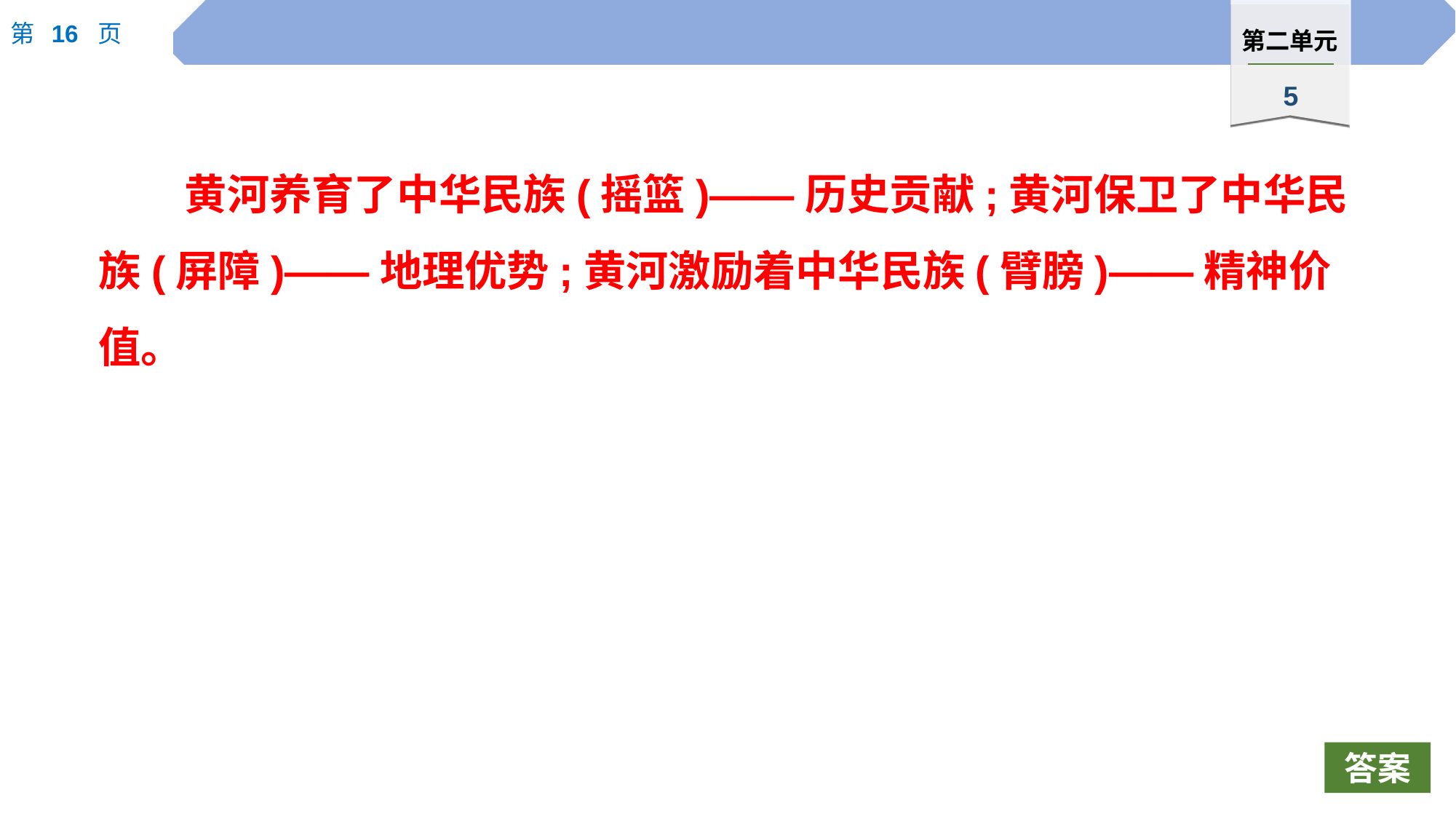

黄河养育了中华民族(摇篮)——历史贡献;黄河保卫了中华民族(屏障)——地理优势;黄河激励着中华民族(臂膀)——精神价值。
答案